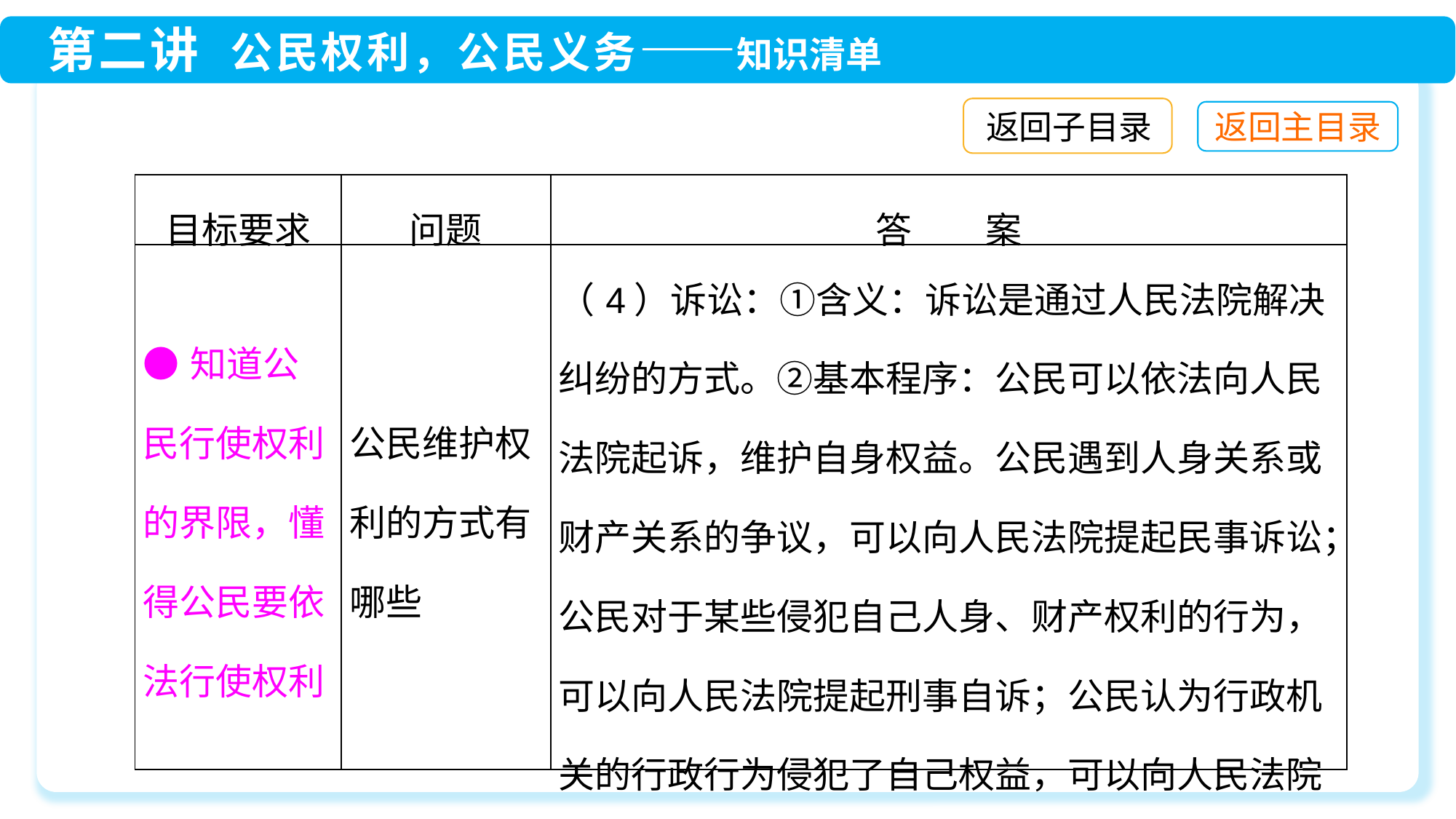

返回子目录
| 目标要求 | 问题 | 答　　案 |
| --- | --- | --- |
| ●知道公民行使权利的界限，懂得公民要依法行使权利 | 公民维护权利的方式有哪些 | （4）诉讼：①含义：诉讼是通过人民法院解决纠纷的方式。②基本程序：公民可以依法向人民法院起诉，维护自身权益。公民遇到人身关系或财产关系的争议，可以向人民法院提起民事诉讼；公民对于某些侵犯自己人身、财产权利的行为，可以向人民法院提起刑事自诉；公民认为行政机关的行政行为侵犯了自己权益，可以向人民法院提起行政诉讼 |